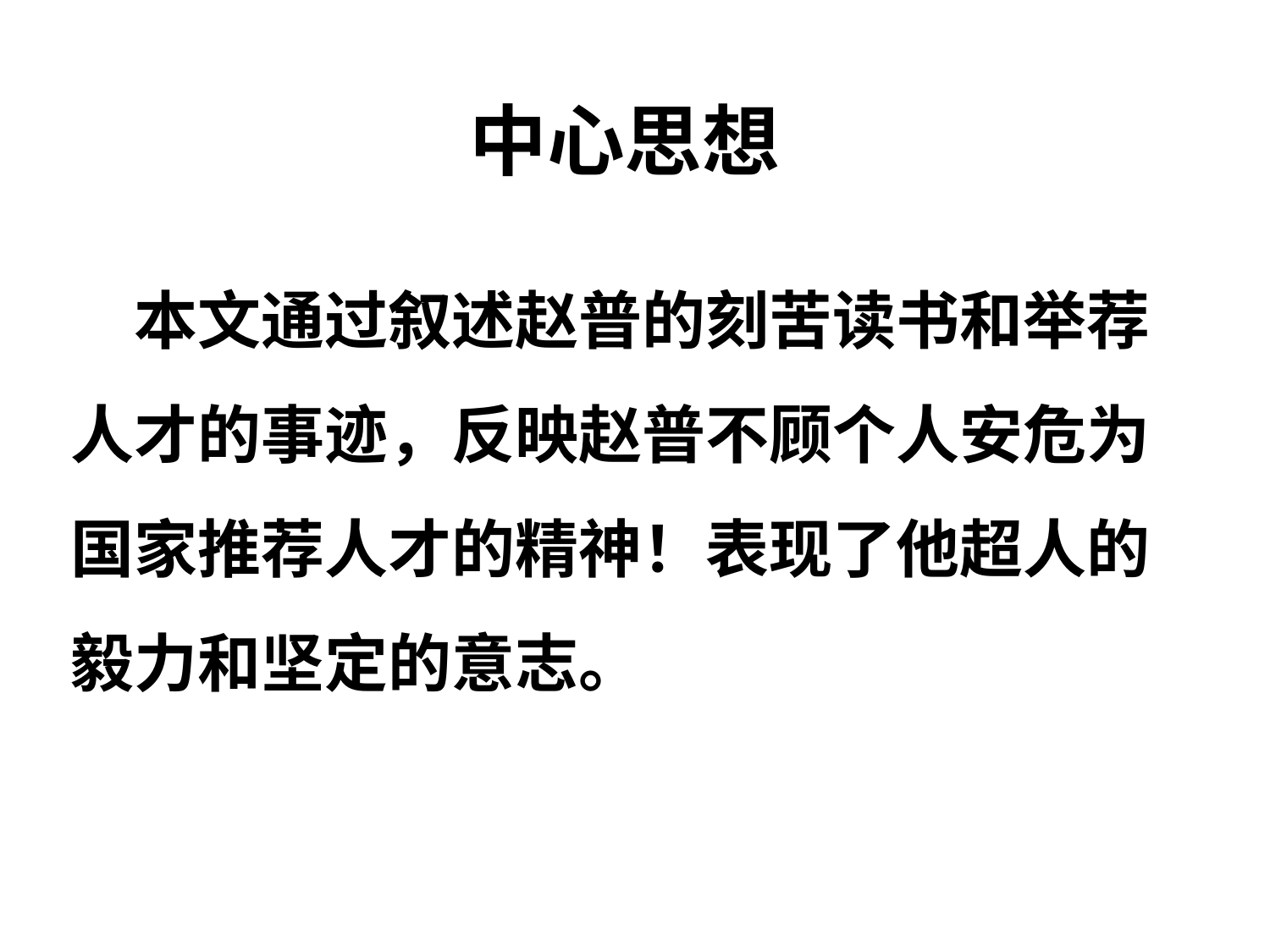

# 中心思想
本文通过叙述赵普的刻苦读书和举荐人才的事迹，反映赵普不顾个人安危为国家推荐人才的精神！表现了他超人的毅力和坚定的意志。